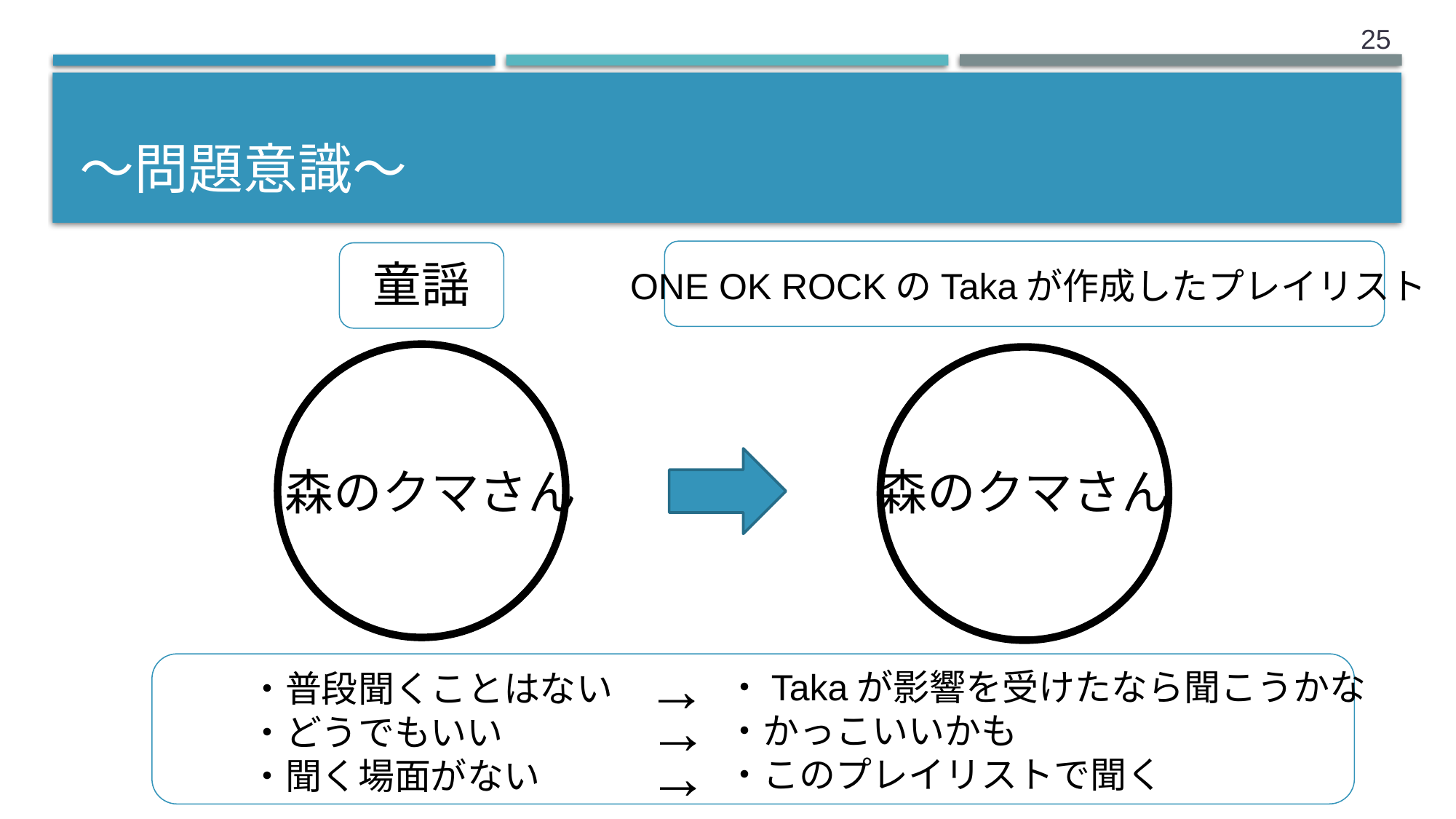

25
# 〜問題意識〜

童謡
ONE OK ROCKのTakaが作成したプレイリスト

森のクマさん
森のクマさん
→

・Takaが影響を受けたなら聞こうかな
・かっこいいかも
・このプレイリストで聞く
・普段聞くことはない
・どうでもいい
・聞く場面がない
→
→